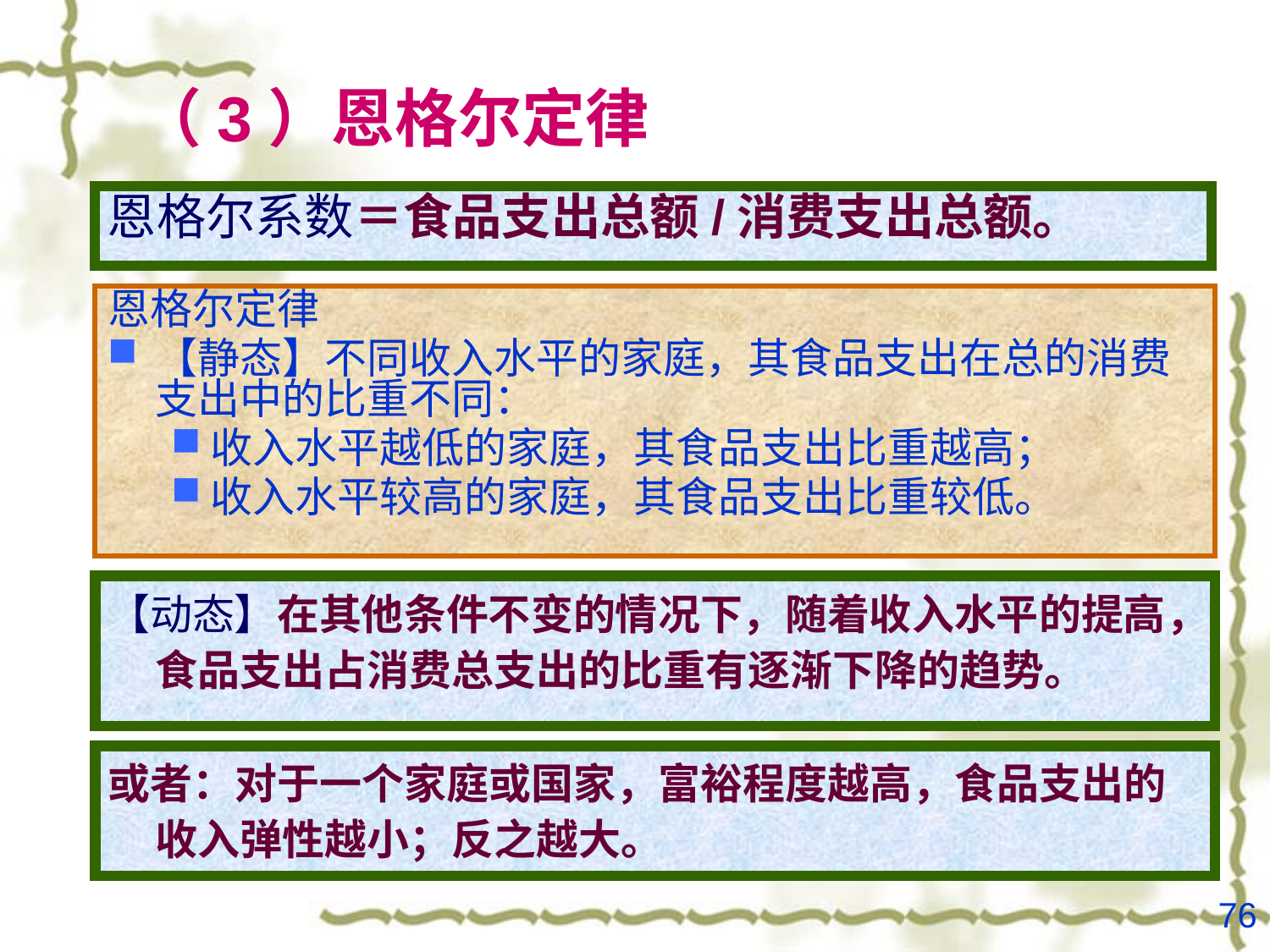

# （3）恩格尔定律
恩格尔系数＝食品支出总额/消费支出总额。
恩格尔定律
【静态】不同收入水平的家庭，其食品支出在总的消费支出中的比重不同：
收入水平越低的家庭，其食品支出比重越高；
收入水平较高的家庭，其食品支出比重较低。
【动态】在其他条件不变的情况下，随着收入水平的提高，食品支出占消费总支出的比重有逐渐下降的趋势。
或者：对于一个家庭或国家，富裕程度越高，食品支出的收入弹性越小；反之越大。
76